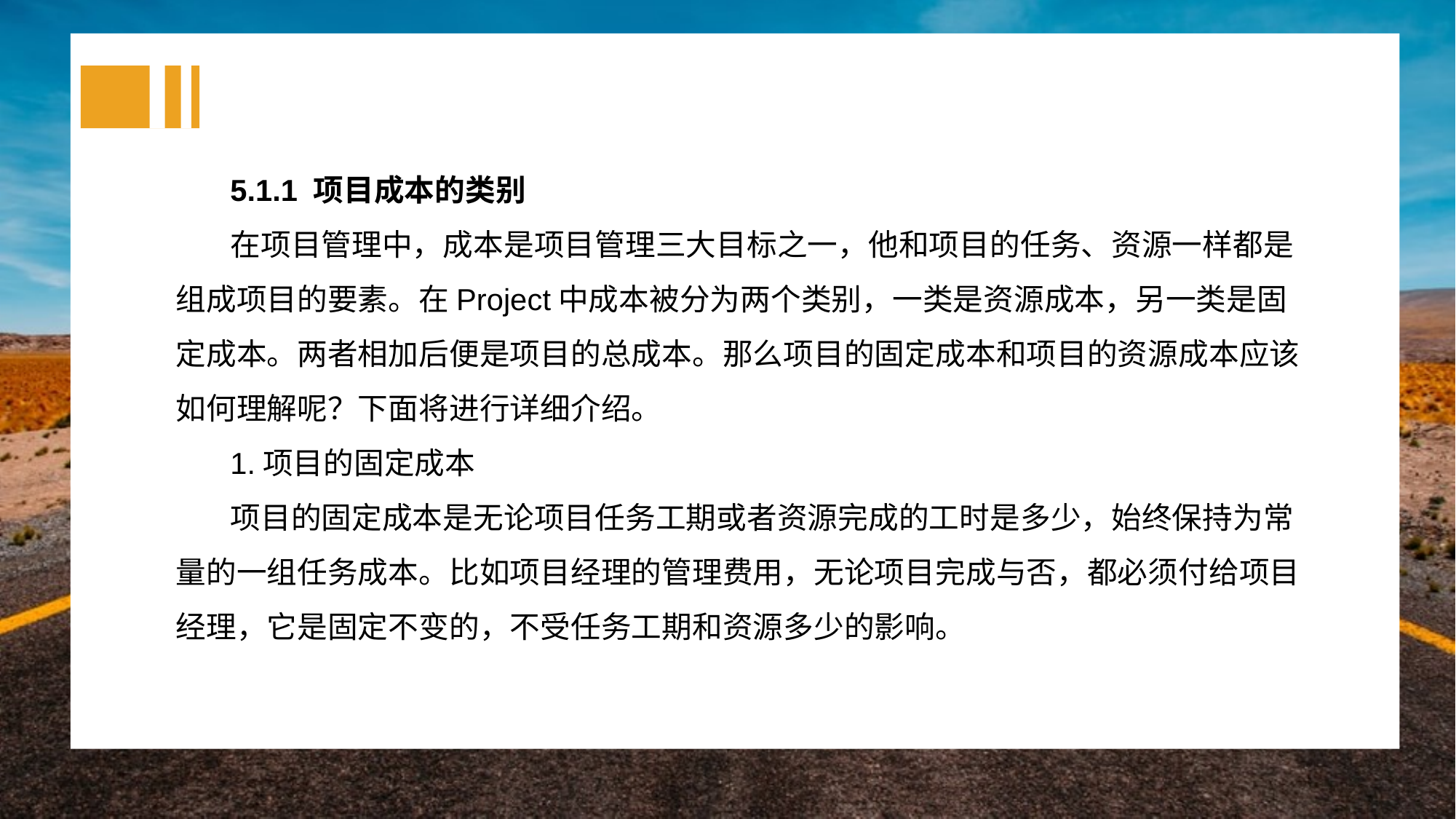

5.1.1 项目成本的类别
在项目管理中，成本是项目管理三大目标之一，他和项目的任务、资源一样都是组成项目的要素。在Project中成本被分为两个类别，一类是资源成本，另一类是固定成本。两者相加后便是项目的总成本。那么项目的固定成本和项目的资源成本应该如何理解呢？下面将进行详细介绍。
1.项目的固定成本
项目的固定成本是无论项目任务工期或者资源完成的工时是多少，始终保持为常量的一组任务成本。比如项目经理的管理费用，无论项目完成与否，都必须付给项目经理，它是固定不变的，不受任务工期和资源多少的影响。